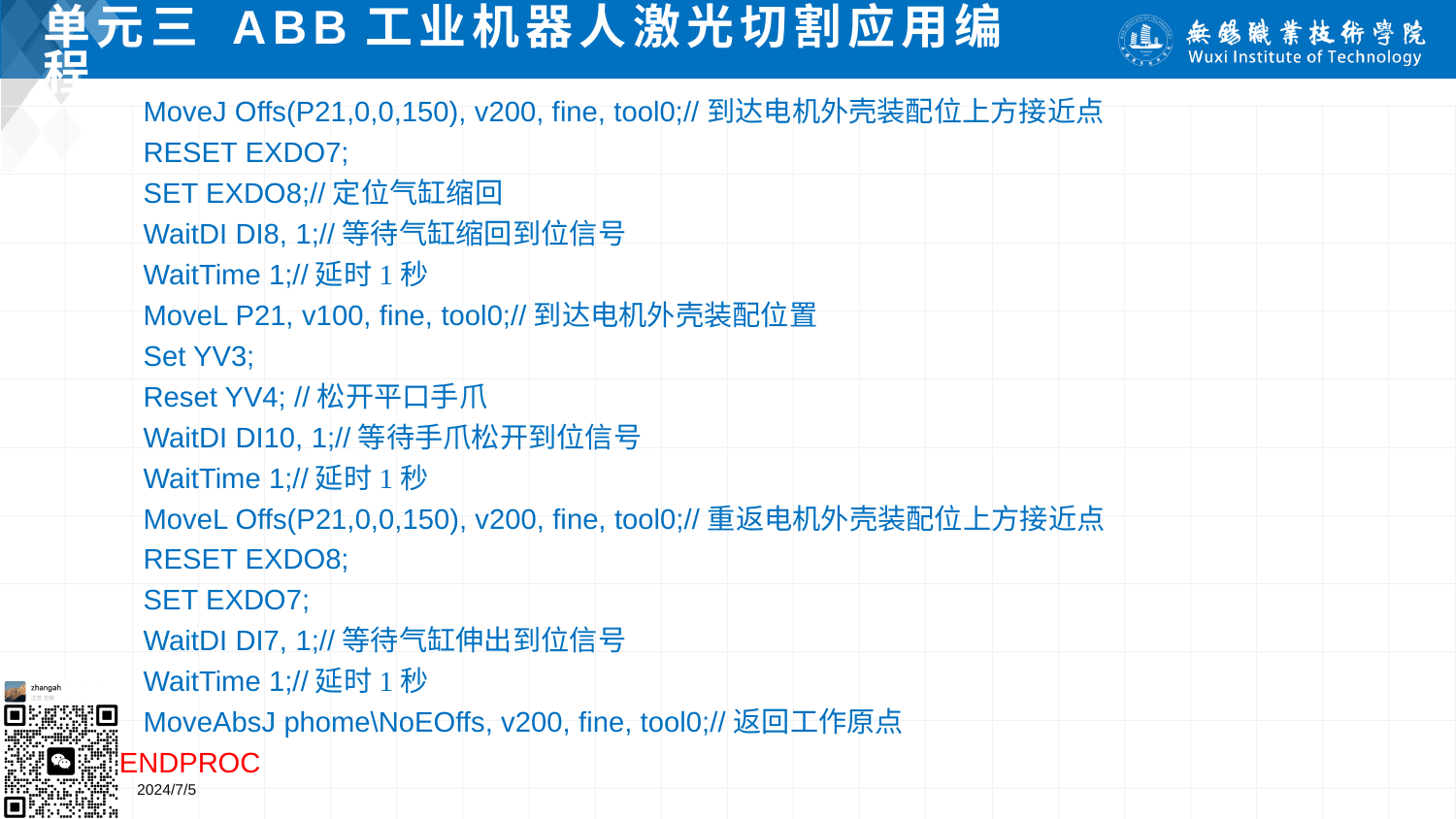

# 单元三 ABB工业机器人激光切割应用编程
   MoveJ Offs(P21,0,0,150), v200, fine, tool0;//到达电机外壳装配位上方接近点
   RESET EXDO7;
   SET EXDO8;//定位气缸缩回
   WaitDI DI8, 1;//等待气缸缩回到位信号
   WaitTime 1;//延时1秒
   MoveL P21, v100, fine, tool0;//到达电机外壳装配位置
   Set YV3;
   Reset YV4; //松开平口手爪
   WaitDI DI10, 1;//等待手爪松开到位信号
   WaitTime 1;//延时1秒
   MoveL Offs(P21,0,0,150), v200, fine, tool0;//重返电机外壳装配位上方接近点
   RESET EXDO8;
   SET EXDO7;
   WaitDI DI7, 1;//等待气缸伸出到位信号
   WaitTime 1;//延时1秒
   MoveAbsJ phome\NoEOffs, v200, fine, tool0;//返回工作原点
ENDPROC
2024/7/5